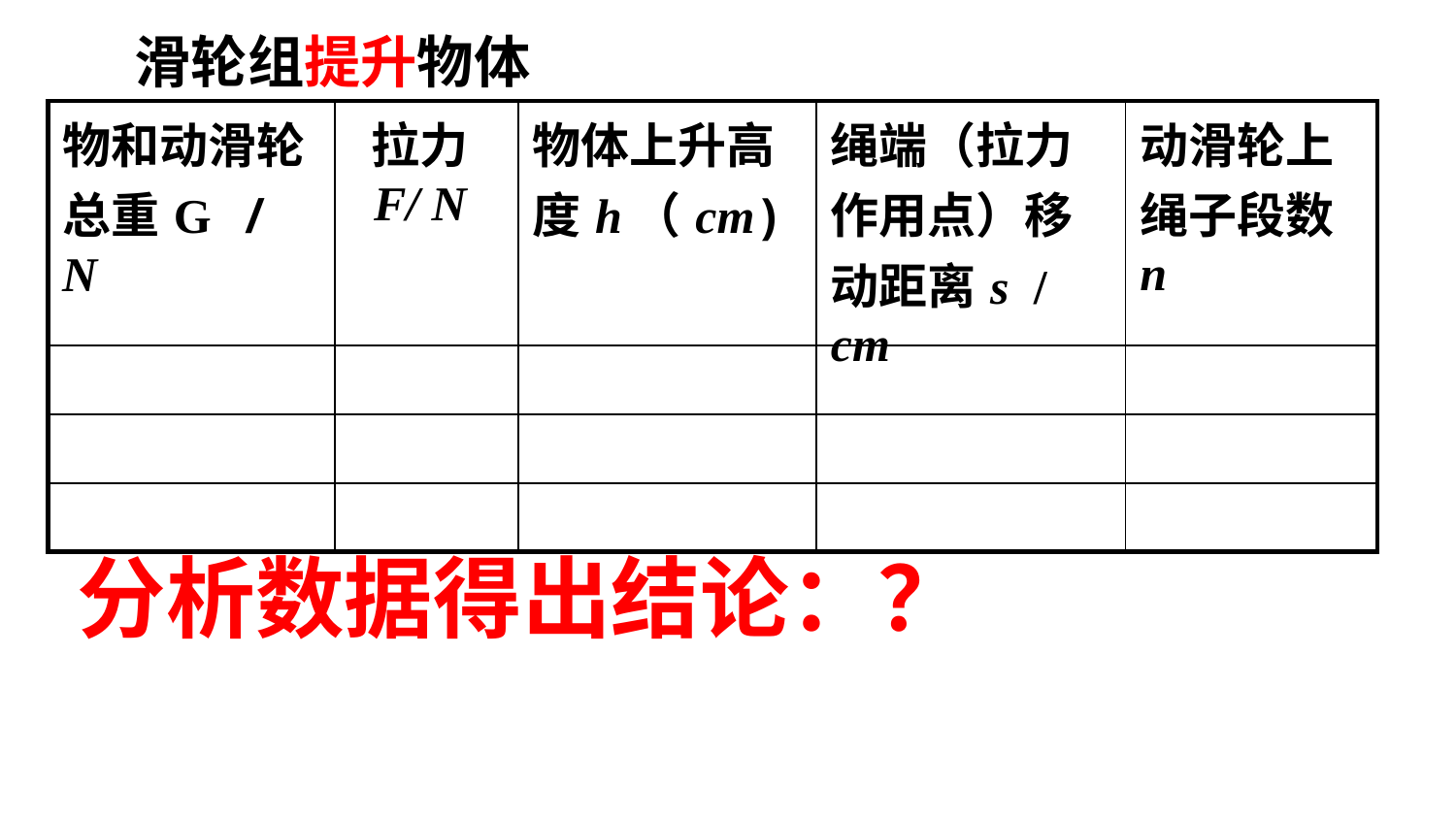

滑轮组提升物体
| 物和动滑轮总重G / N | 拉力F/ N | 物体上升高度h（cm) | 绳端（拉力作用点）移动距离s / cm | 动滑轮上绳子段数 n |
| --- | --- | --- | --- | --- |
|  |  |  |  |  |
|  |  |  |  |  |
|  |  |  |  |  |
分析数据得出结论：？